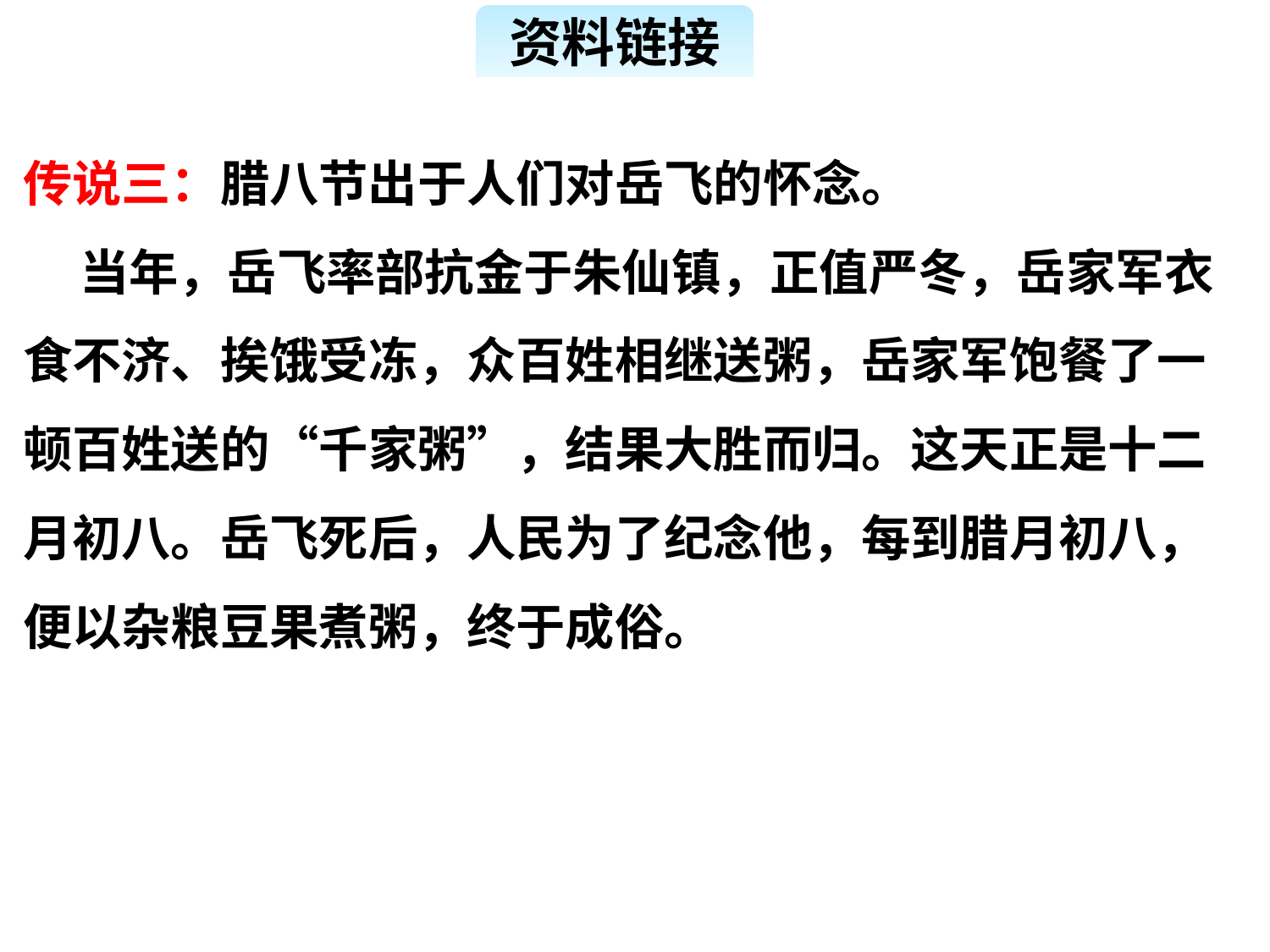

资料链接
传说三：腊八节出于人们对岳飞的怀念。
    当年，岳飞率部抗金于朱仙镇，正值严冬，岳家军衣食不济、挨饿受冻，众百姓相继送粥，岳家军饱餐了一顿百姓送的“千家粥”，结果大胜而归。这天正是十二月初八。岳飞死后，人民为了纪念他，每到腊月初八，便以杂粮豆果煮粥，终于成俗。